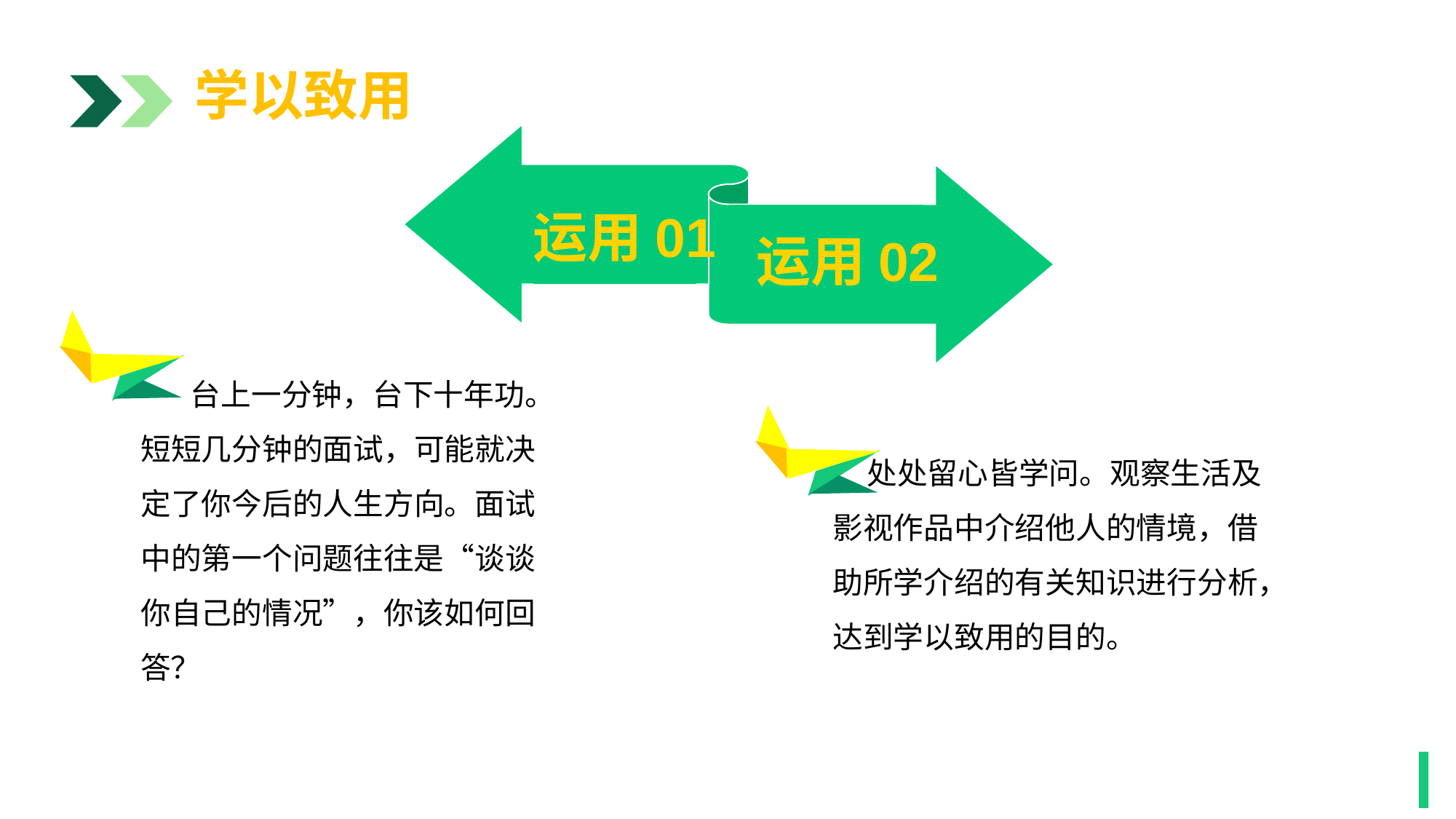

学以致用

运用01
运用02
1

       台上一分钟，台下十年功。短短几分钟的面试，可能就决定了你今后的人生方向。面试中的第一个问题往往是“谈谈你自己的情况”，你该如何回答？

    处处留心皆学问。观察生活及影视作品中介绍他人的情境，借助所学介绍的有关知识进行分析，达到学以致用的目的。
1
10